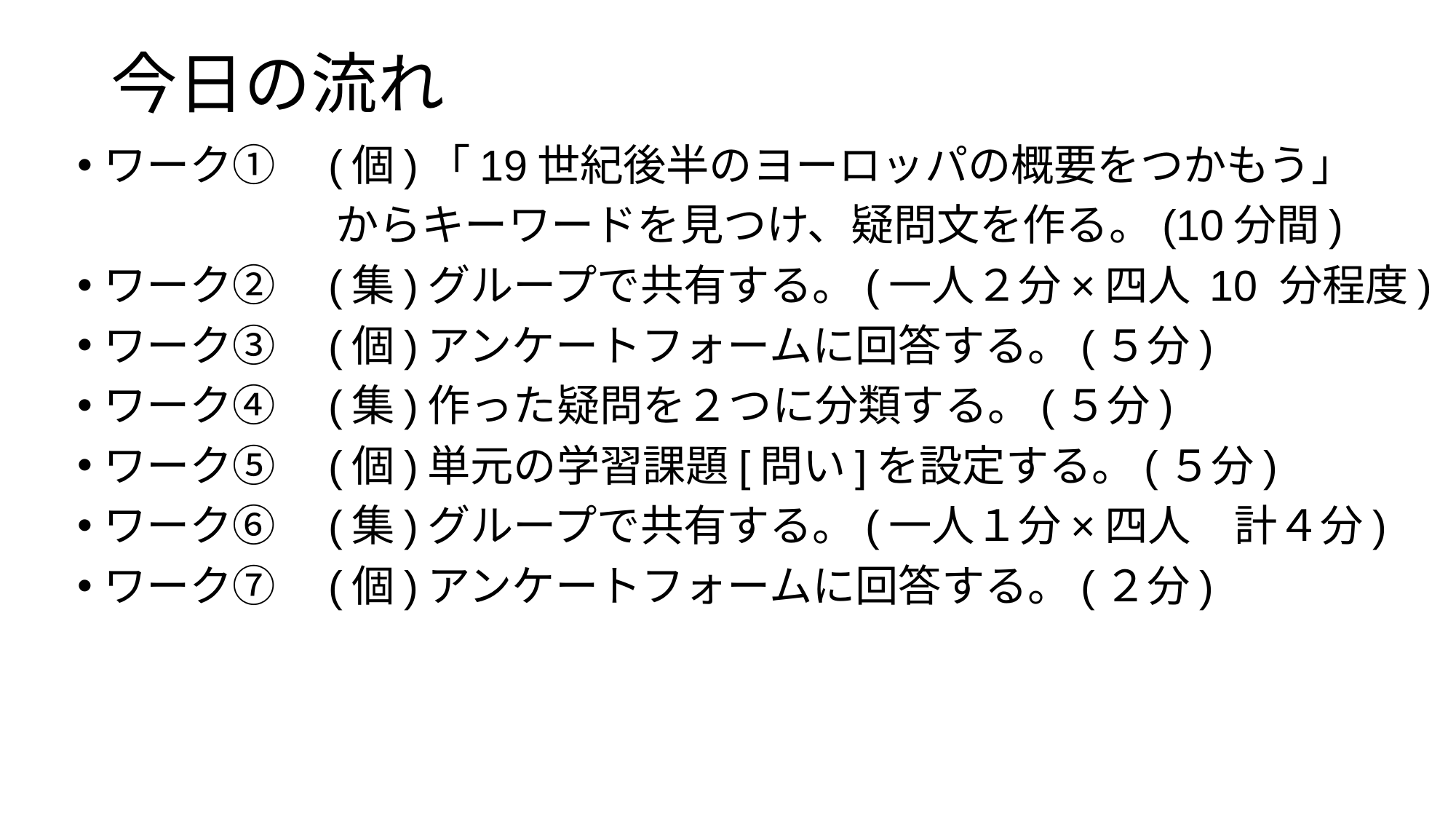

# 今日の流れ
ワーク①　(個)「19世紀後半のヨーロッパの概要をつかもう」
　　　　　　からキーワードを見つけ、疑問文を作る。(10分間)
ワーク②　(集)グループで共有する。(一人２分×四人 10 分程度)
ワーク③　(個)アンケートフォームに回答する。(５分)
ワーク④　(集)作った疑問を２つに分類する。(５分)
ワーク⑤　(個)単元の学習課題[問い]を設定する。(５分)
ワーク⑥　(集)グループで共有する。(一人１分×四人　計４分)
ワーク⑦　(個)アンケートフォームに回答する。(２分)